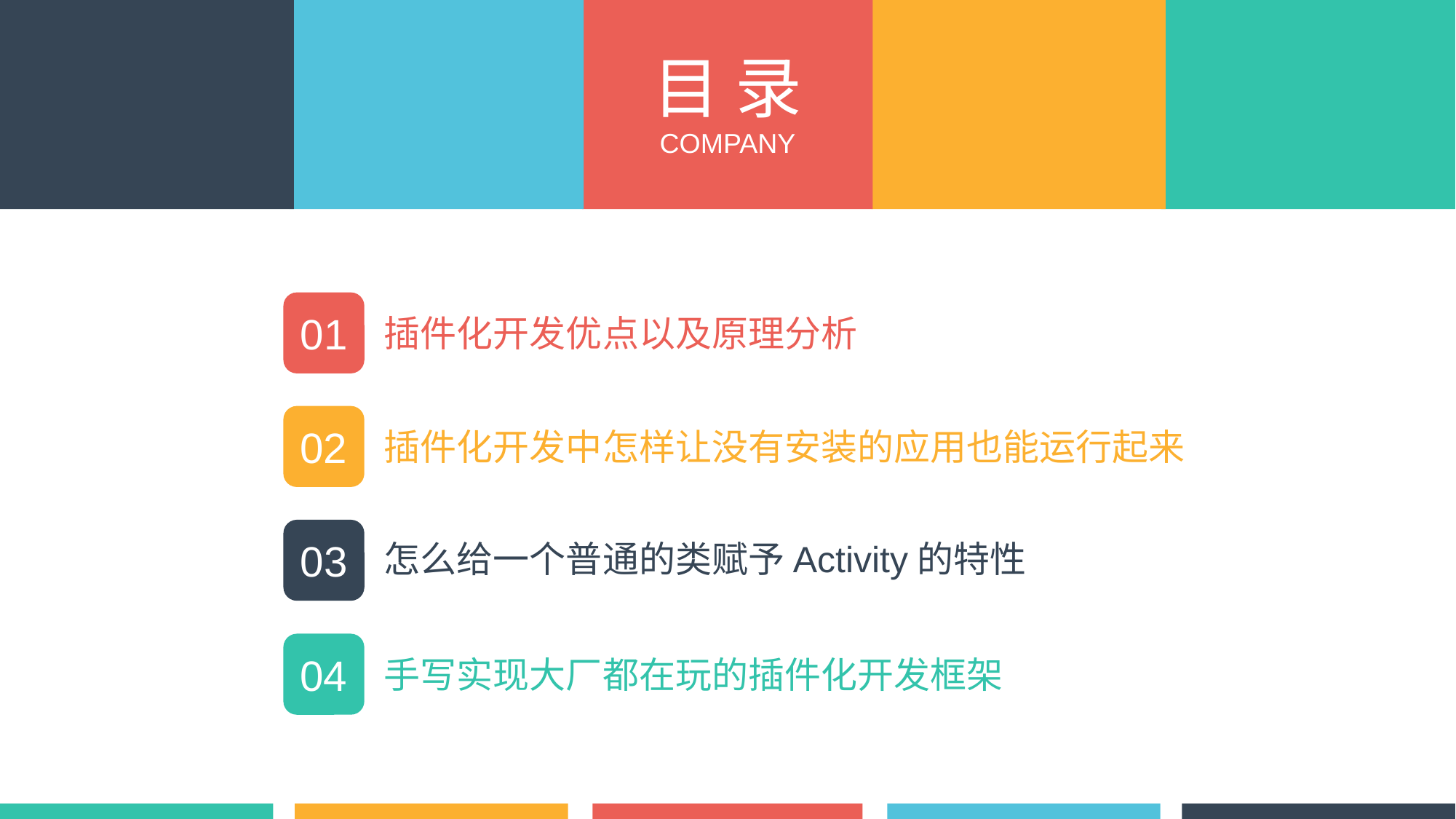

目 录
COMPANY
01
插件化开发优点以及原理分析
02
插件化开发中怎样让没有安装的应用也能运行起来
03
怎么给一个普通的类赋予Activity的特性
04
手写实现大厂都在玩的插件化开发框架